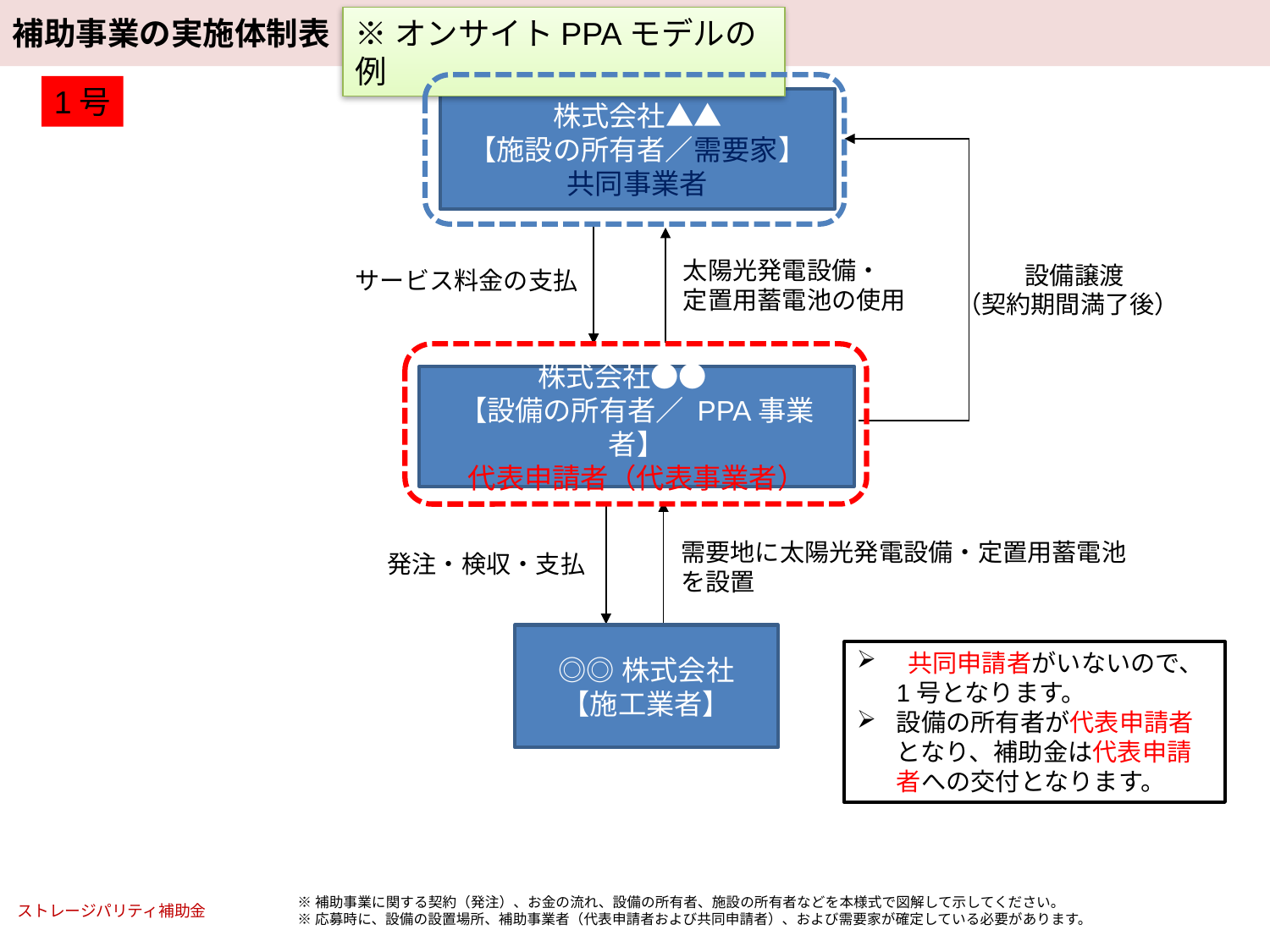

※オンサイトPPAモデルの例

1号
株式会社▲▲
【施設の所有者／需要家】
共同事業者
太陽光発電設備・
定置用蓄電池の使用
設備譲渡
（契約期間満了後）
サービス料金の支払

株式会社●●　
【設備の所有者／ PPA事業者】
代表申請者（代表事業者）
需要地に太陽光発電設備・定置用蓄電池を設置
発注・検収・支払
◎◎株式会社
【施工業者】
 共同申請者がいないので、1号となります。
設備の所有者が代表申請者となり、補助金は代表申請者への交付となります。